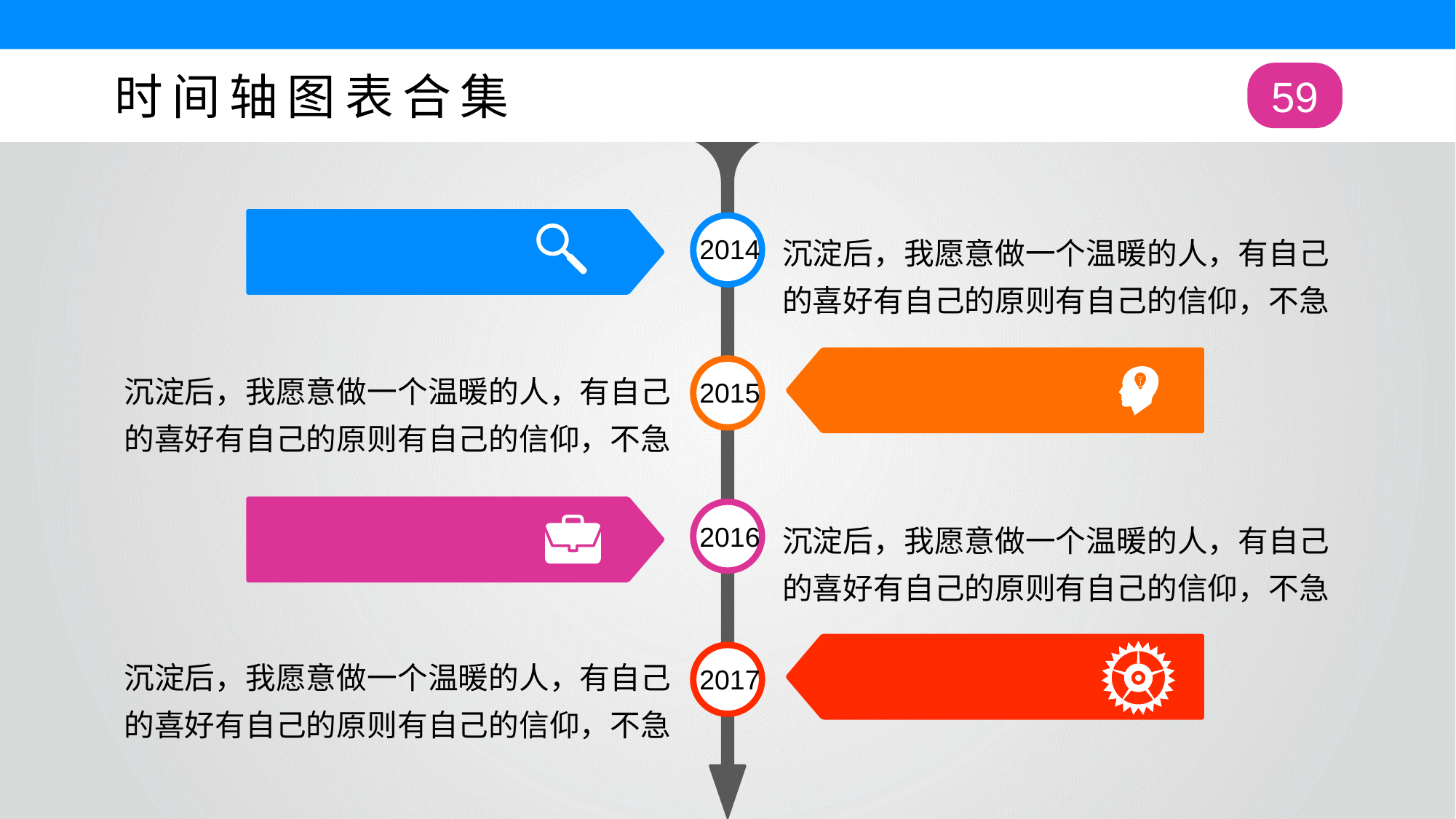

时间轴图表合集
59

沉淀后，我愿意做一个温暖的人，有自己的喜好有自己的原则有自己的信仰，不急

2014

沉淀后，我愿意做一个温暖的人，有自己的喜好有自己的原则有自己的信仰，不急

2015

沉淀后，我愿意做一个温暖的人，有自己的喜好有自己的原则有自己的信仰，不急

2016

沉淀后，我愿意做一个温暖的人，有自己的喜好有自己的原则有自己的信仰，不急

2017